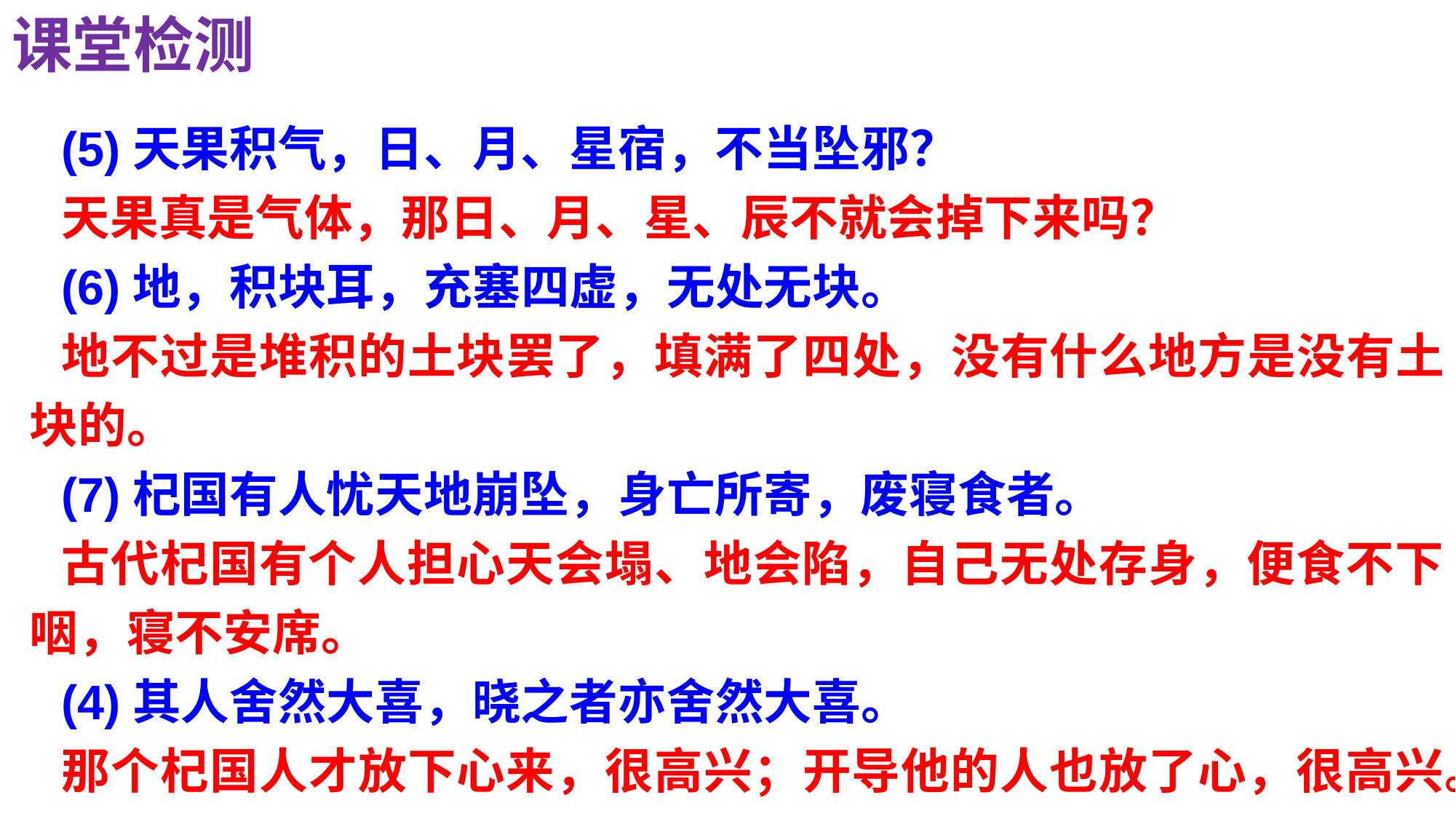

课堂检测
(5)天果积气，日、月、星宿，不当坠邪？
天果真是气体，那日、月、星、辰不就会掉下来吗？
(6)地，积块耳，充塞四虚，无处无块。
地不过是堆积的土块罢了，填满了四处，没有什么地方是没有土块的。
(7)杞国有人忧天地崩坠，身亡所寄，废寝食者。
古代杞国有个人担心天会塌、地会陷，自己无处存身，便食不下咽，寝不安席。
(4)其人舍然大喜，晓之者亦舍然大喜。
那个杞国人才放下心来，很高兴；开导他的人也放了心，很高兴。